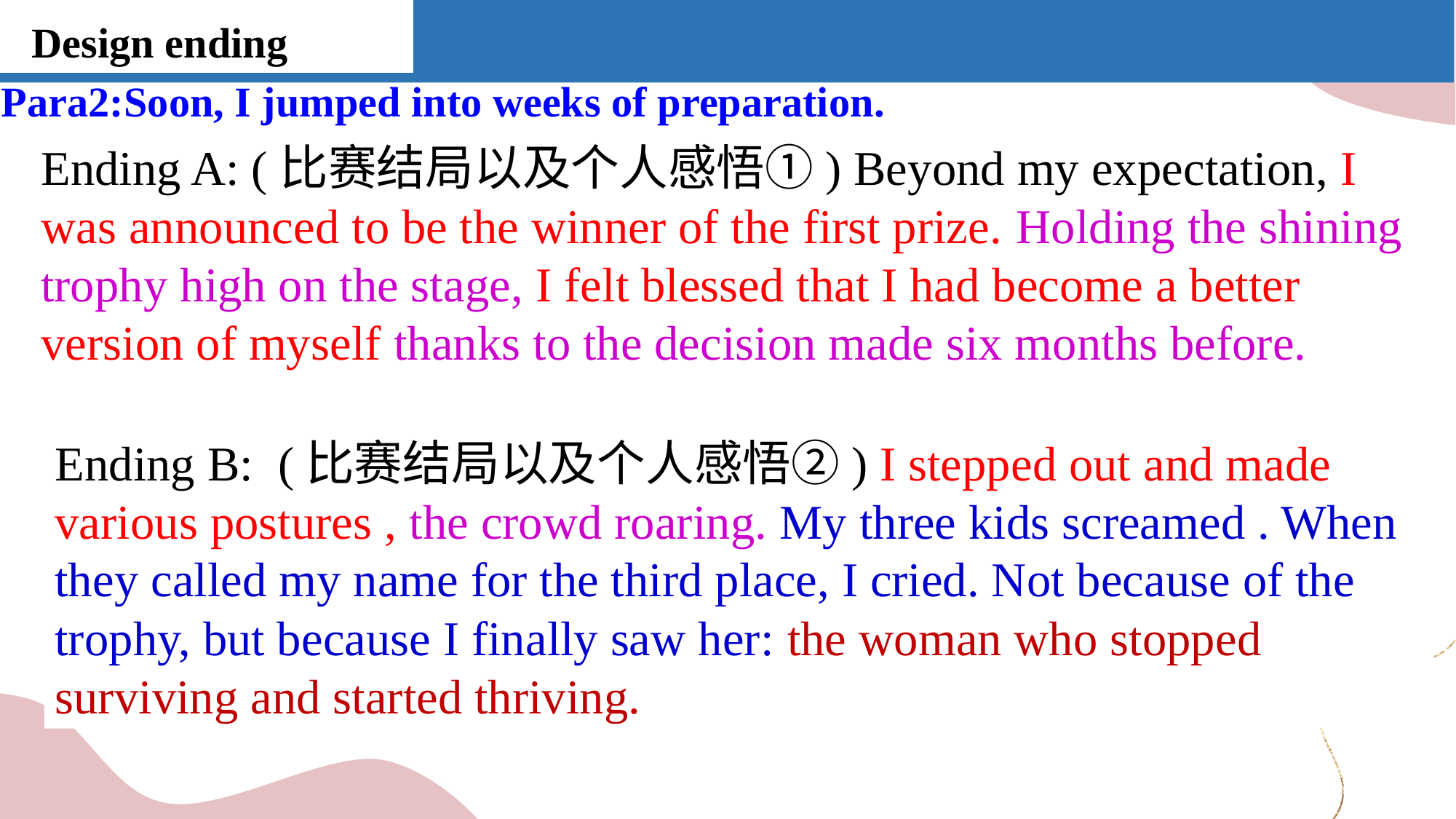

Design ending

Para2:Soon, I jumped into weeks of preparation.
Ending A: (比赛结局以及个人感悟①) Beyond my expectation, I was announced to be the winner of the first prize. Holding the shining trophy high on the stage, I felt blessed that I had become a better version of myself thanks to the decision made six months before.
Ending B:  (比赛结局以及个人感悟②) I stepped out and made various postures , the crowd roaring. My three kids screamed . When they called my name for the third place, I cried. Not because of the trophy, but because I finally saw her: the woman who stopped surviving and started thriving.